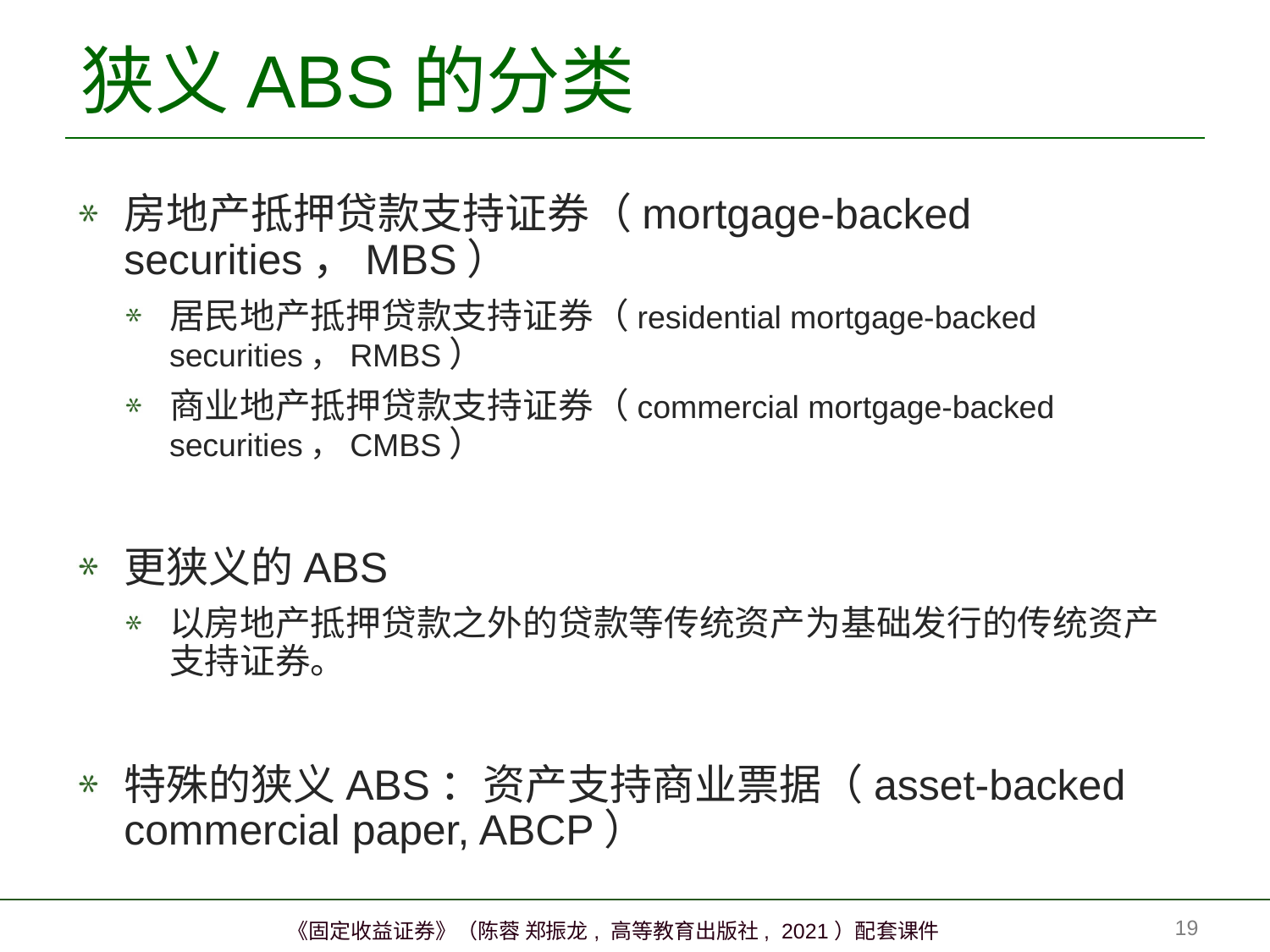

# 狭义ABS的分类
房地产抵押贷款支持证券（mortgage-backed securities，MBS）
居民地产抵押贷款支持证券（residential mortgage-backed securities，RMBS）
商业地产抵押贷款支持证券（commercial mortgage-backed securities，CMBS）

更狭义的ABS
以房地产抵押贷款之外的贷款等传统资产为基础发行的传统资产支持证券。

特殊的狭义ABS：资产支持商业票据（asset-backed commercial paper, ABCP）
19